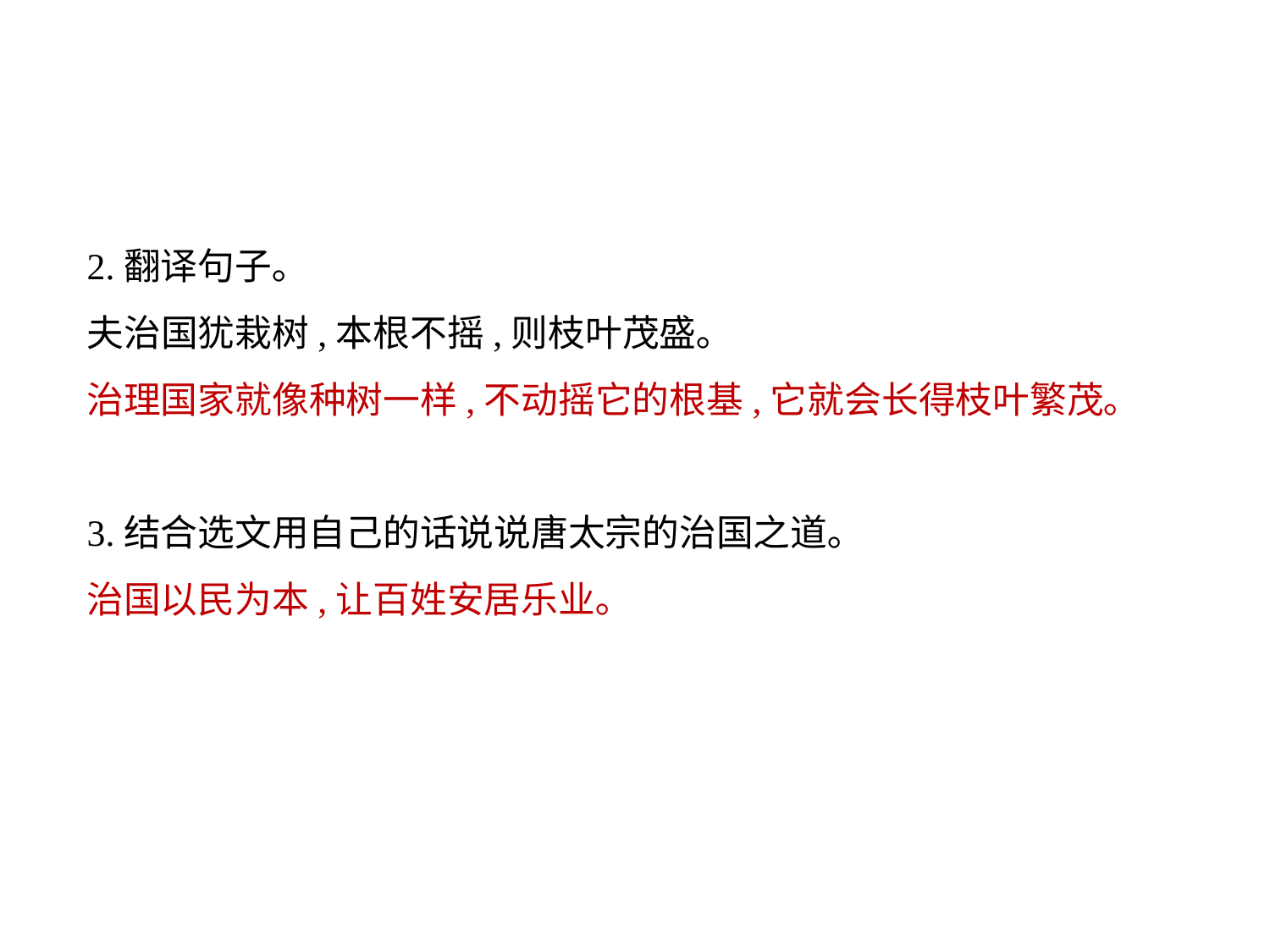

2.翻译句子｡
夫治国犹栽树,本根不摇,则枝叶茂盛｡
治理国家就像种树一样,不动摇它的根基,它就会长得枝叶繁茂｡

3.结合选文用自己的话说说唐太宗的治国之道｡
治国以民为本,让百姓安居乐业｡